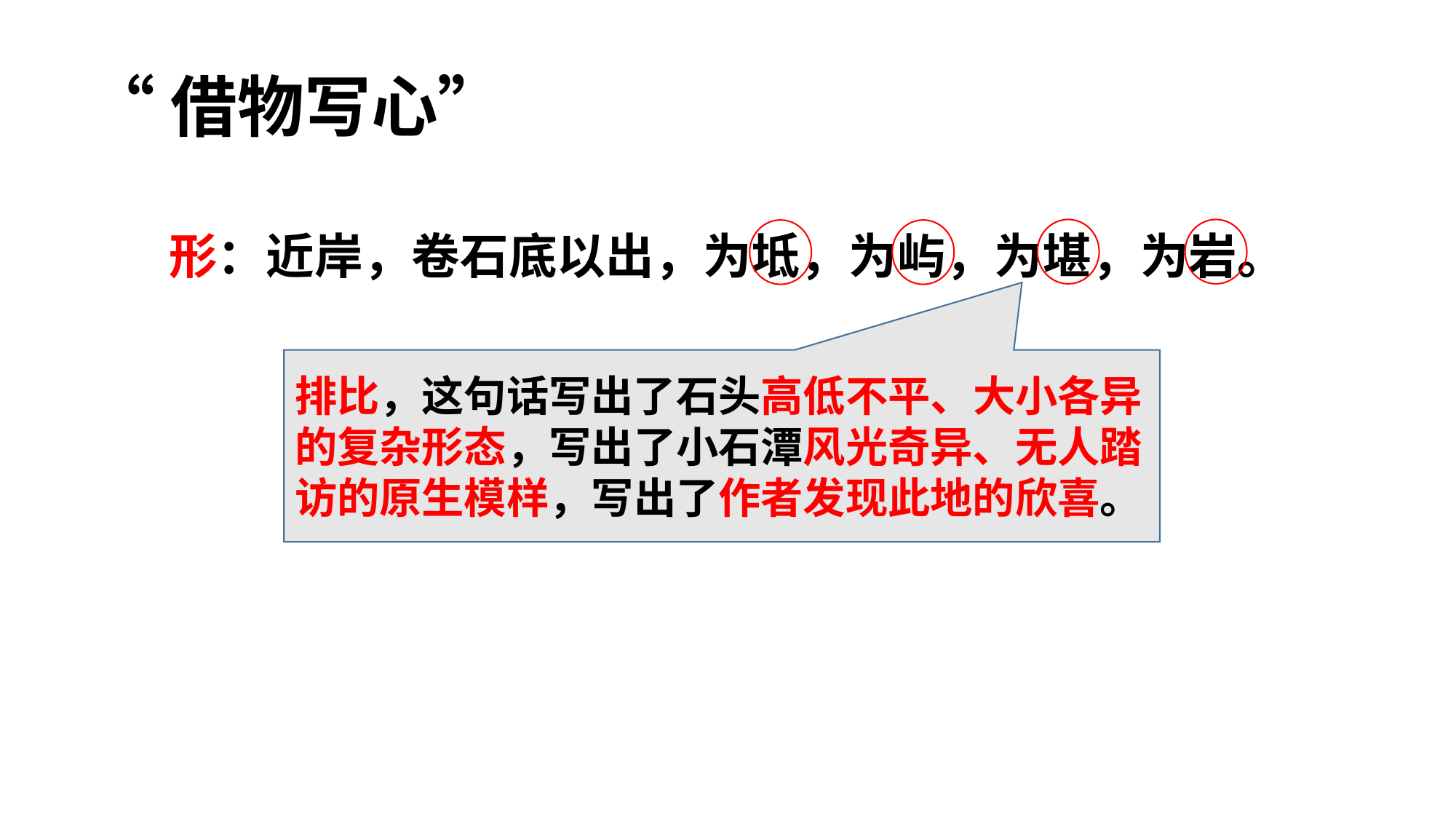

# “借物写心”

形：近岸，卷石底以出，为坻，为屿，为堪，为岩。

排比，这句话写出了石头高低不平、大小各异的复杂形态，写出了小石潭风光奇异、无人踏访的原生模样，写出了作者发现此地的欣喜。